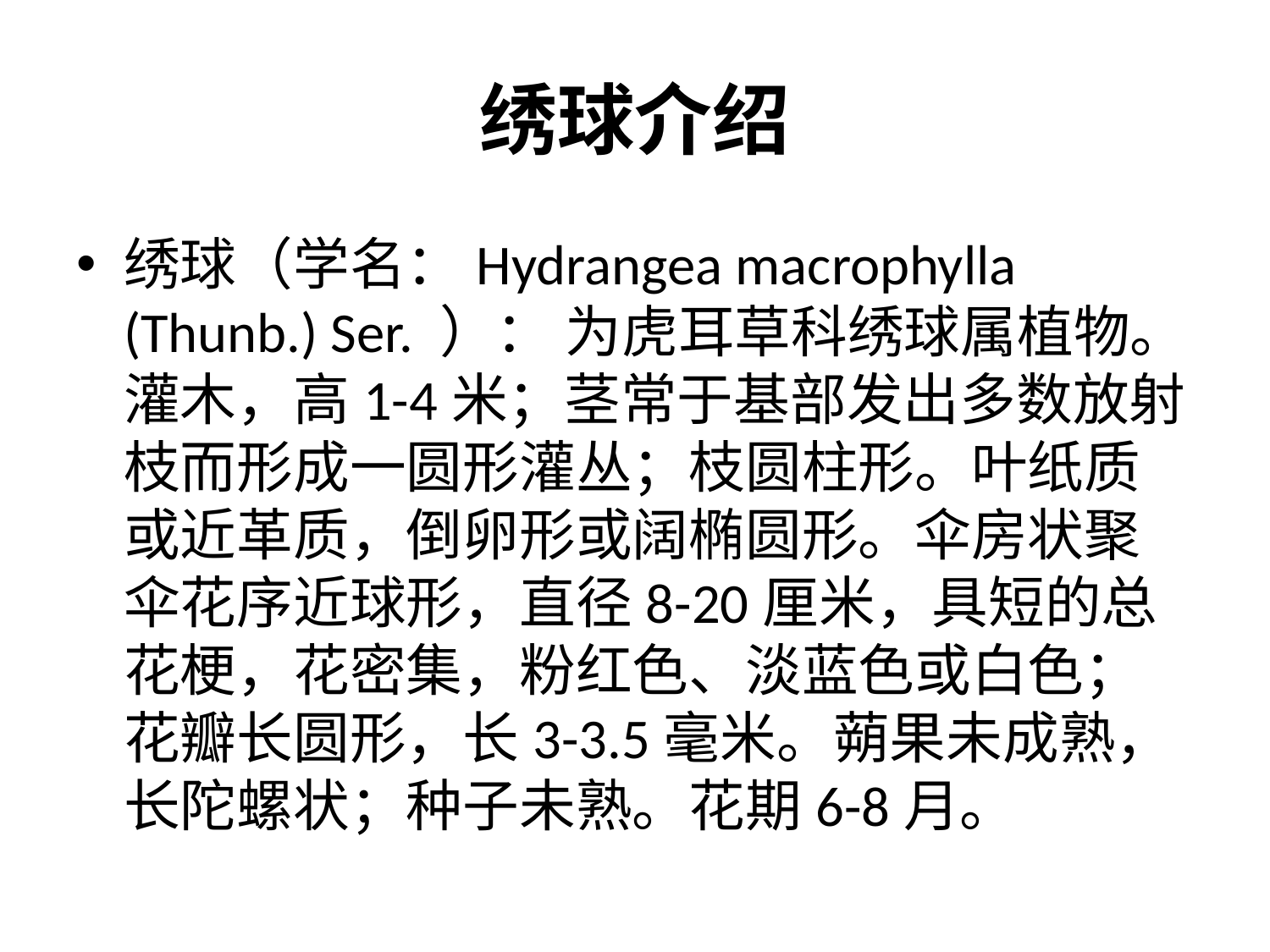

# 绣球介绍
绣球（学名：Hydrangea macrophylla (Thunb.) Ser. ）： 为虎耳草科绣球属植物。灌木，高1-4米；茎常于基部发出多数放射枝而形成一圆形灌丛；枝圆柱形。叶纸质或近革质，倒卵形或阔椭圆形。伞房状聚伞花序近球形，直径8-20厘米，具短的总花梗，花密集，粉红色、淡蓝色或白色；花瓣长圆形，长3-3.5毫米。蒴果未成熟，长陀螺状；种子未熟。花期6-8月。